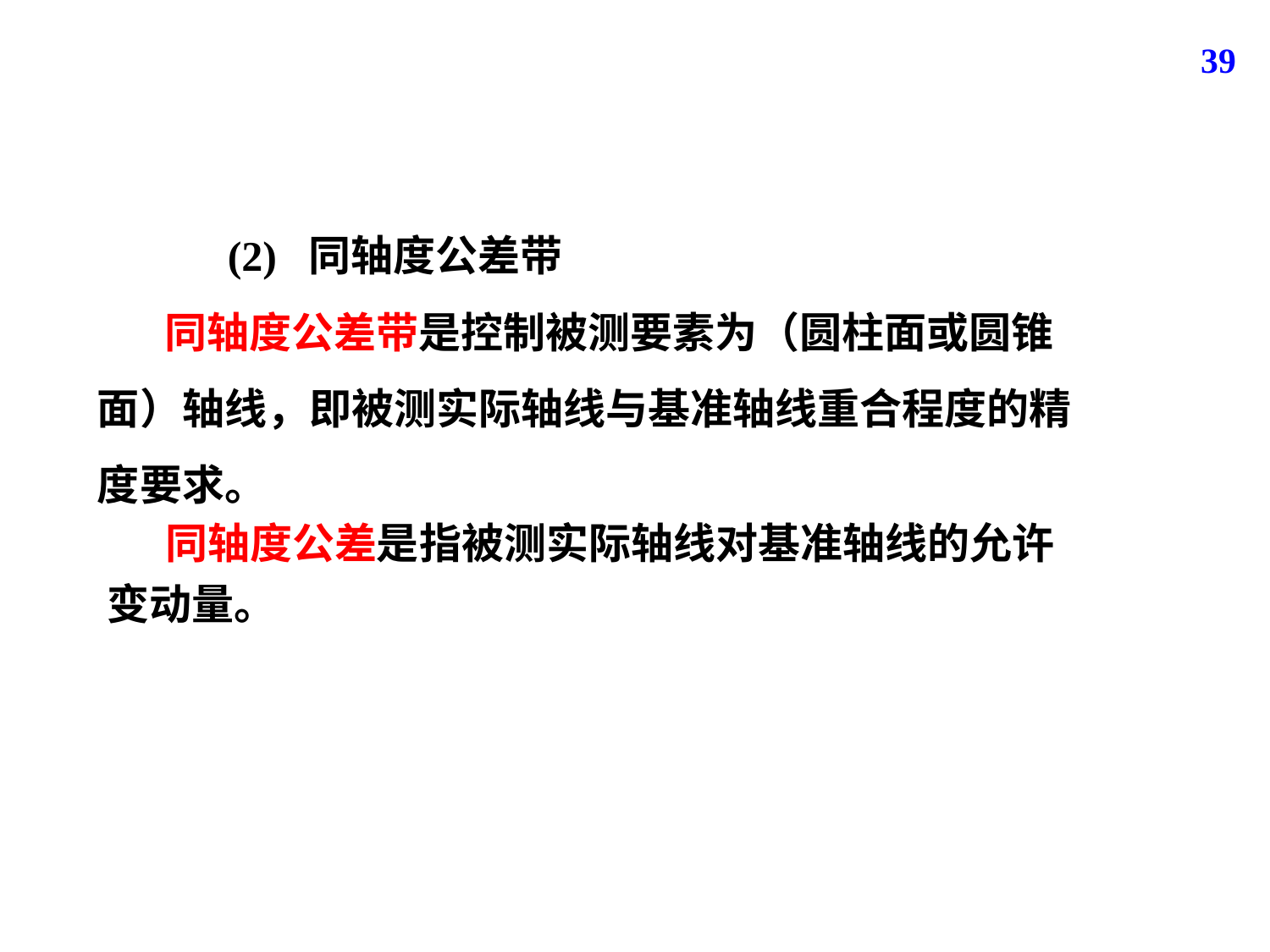

39
(2)  同轴度公差带
      同轴度公差带是控制被测要素为（圆柱面或圆锥面）轴线，即被测实际轴线与基准轴线重合程度的精度要求。
     同轴度公差是指被测实际轴线对基准轴线的允许变动量。